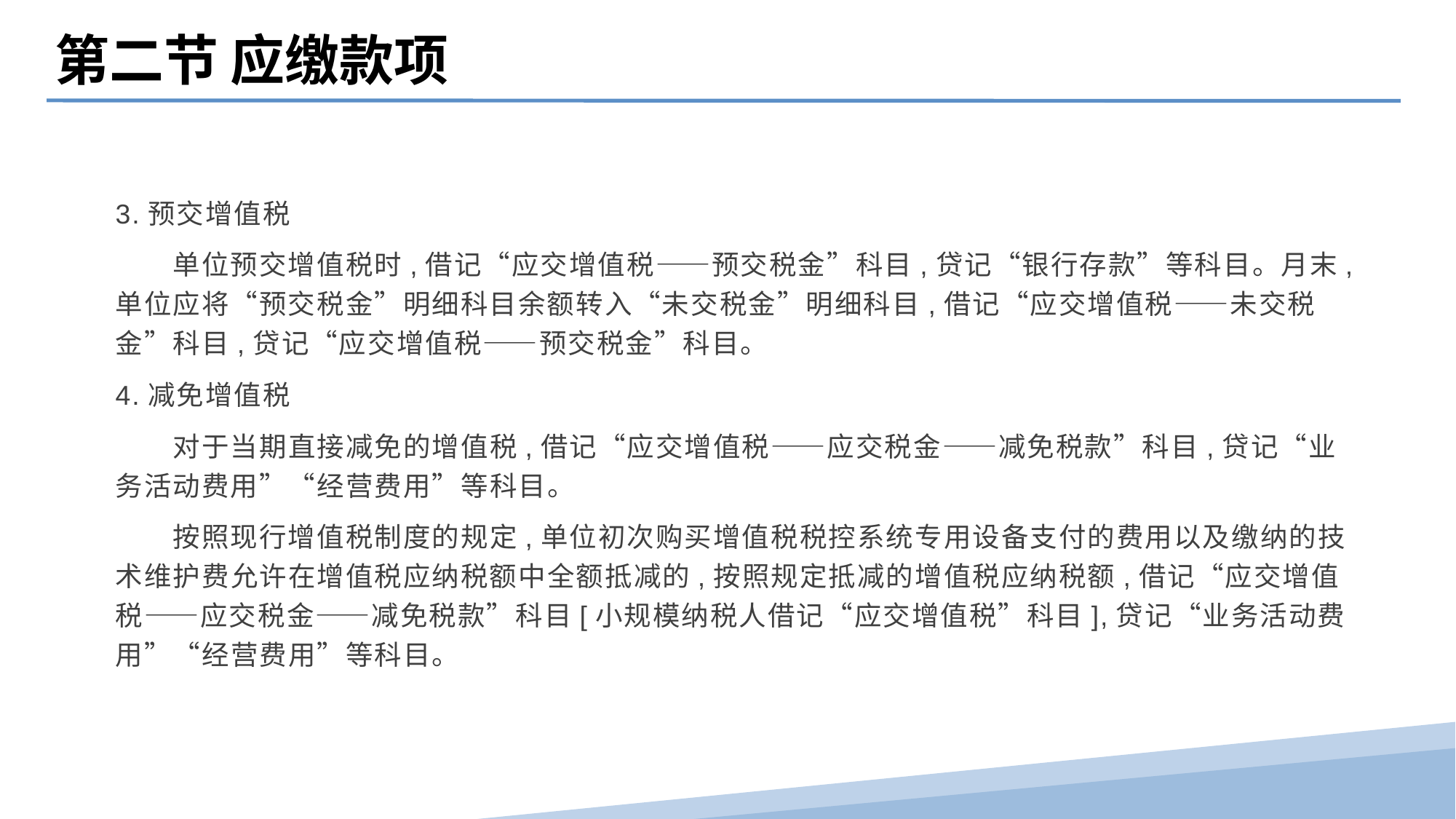

第二节 应缴款项
3.预交增值税
　　单位预交增值税时,借记“应交增值税——预交税金”科目,贷记“银行存款”等科目。月末,单位应将“预交税金”明细科目余额转入“未交税金”明细科目,借记“应交增值税——未交税金”科目,贷记“应交增值税——预交税金”科目。
4.减免增值税
　　对于当期直接减免的增值税,借记“应交增值税——应交税金——减免税款”科目,贷记“业务活动费用”“经营费用”等科目。
　　按照现行增值税制度的规定,单位初次购买增值税税控系统专用设备支付的费用以及缴纳的技术维护费允许在增值税应纳税额中全额抵减的,按照规定抵减的增值税应纳税额,借记“应交增值税——应交税金——减免税款”科目[小规模纳税人借记“应交增值税”科目],贷记“业务活动费用”“经营费用”等科目。